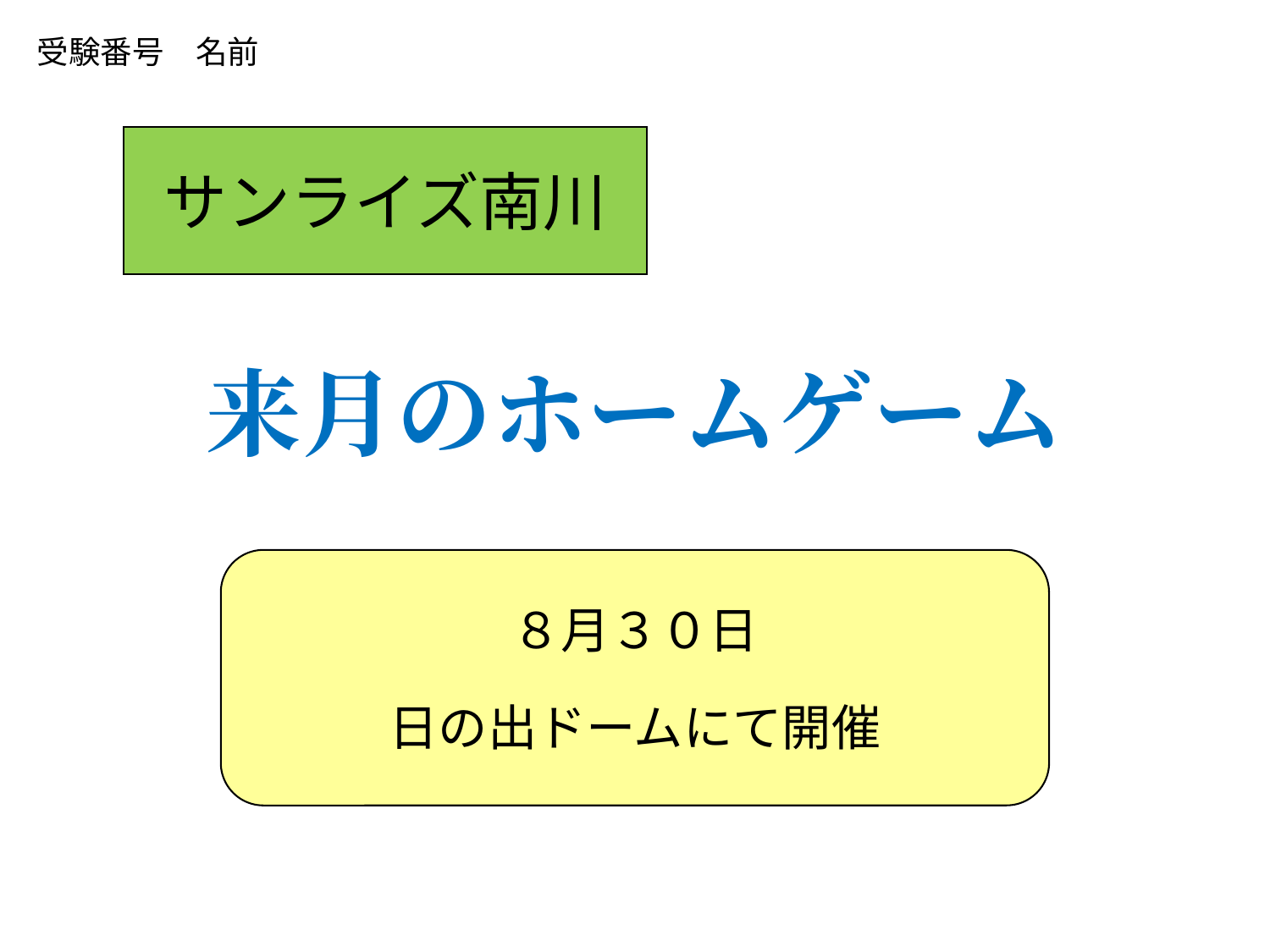

受験番号　名前
サンライズ南川
来月のホームゲーム
８月３０日

日の出ドームにて開催